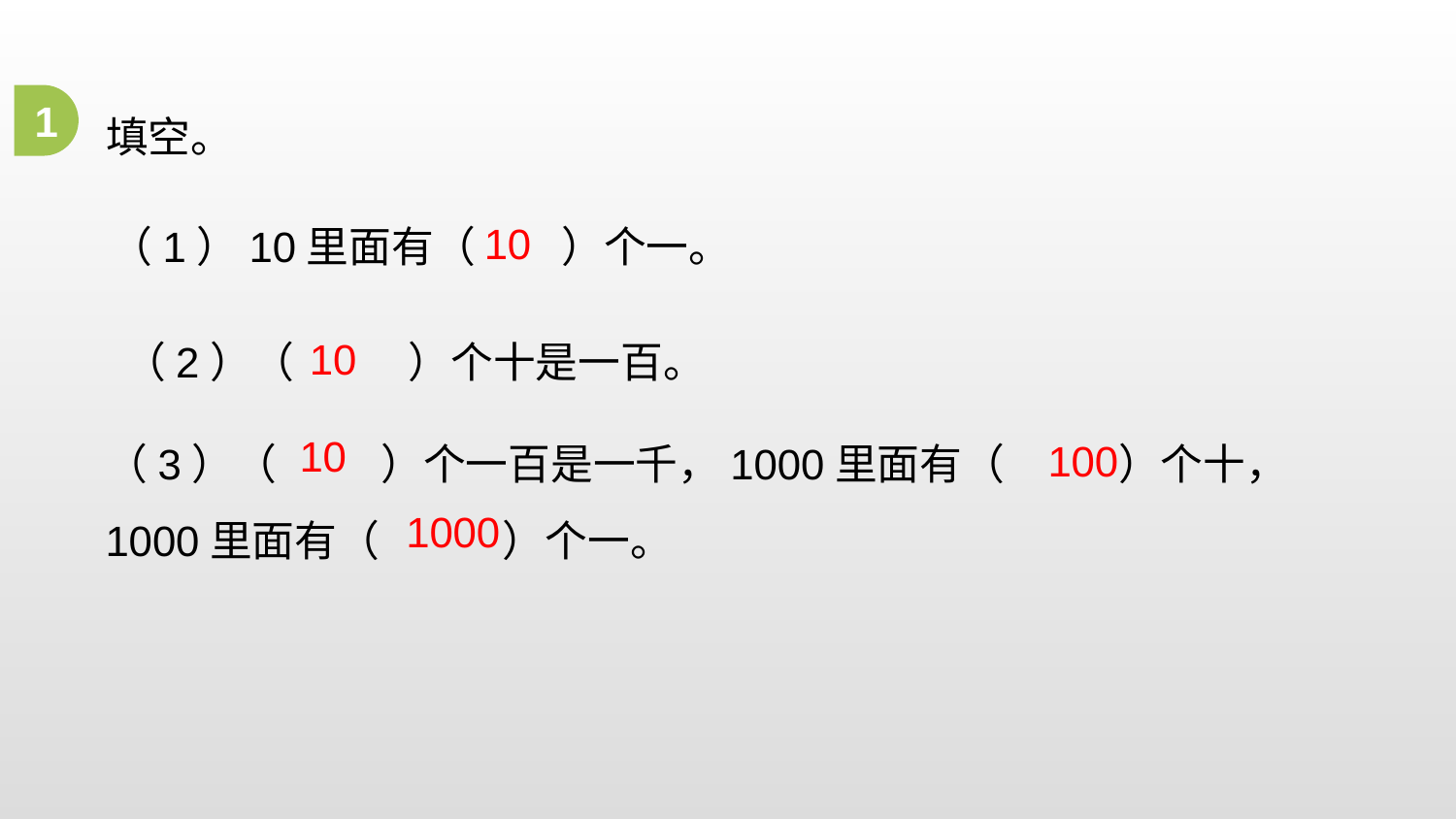

填空。
1
（1）10里面有（         ）个一。
10
（2）（            ）个十是一百。
10
（3）（           ）个一百是一千，1000里面有（            ）个十，1000里面有（             ）个一。
10
100
1000